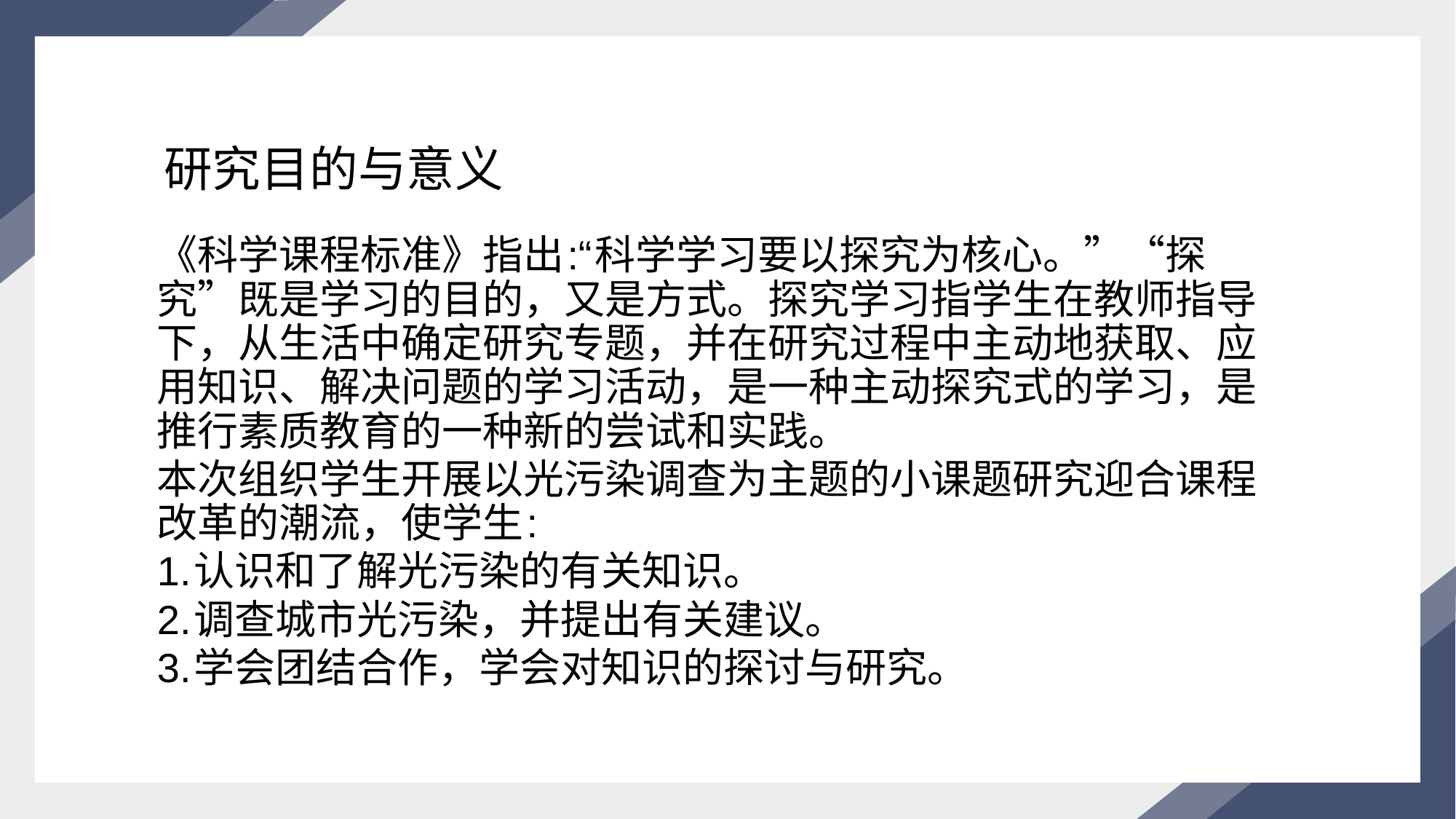

# 研究目的与意义
《科学课程标准》指出:“科学学习要以探究为核心。”“探究”既是学习的目的，又是方式。探究学习指学生在教师指导下，从生活中确定研究专题，并在研究过程中主动地获取、应用知识、解决问题的学习活动，是一种主动探究式的学习，是推行素质教育的一种新的尝试和实践。
本次组织学生开展以光污染调查为主题的小课题研究迎合课程改革的潮流，使学生:
1.认识和了解光污染的有关知识。
2.调查城市光污染，并提出有关建议。
3.学会团结合作，学会对知识的探讨与研究。